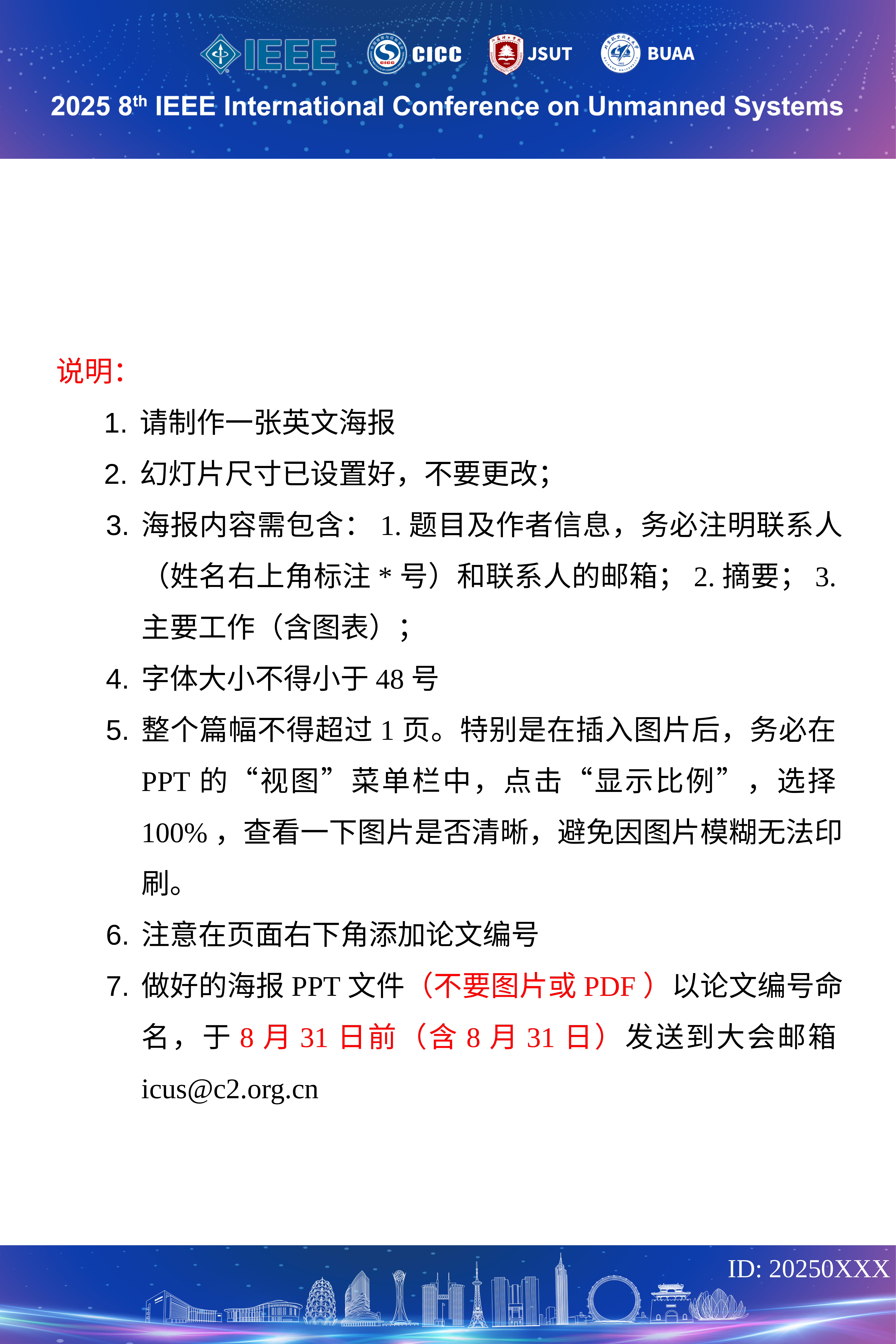

说明：
请制作一张英文海报
幻灯片尺寸已设置好，不要更改；
海报内容需包含：1.题目及作者信息，务必注明联系人（姓名右上角标注*号）和联系人的邮箱；2.摘要；3.主要工作（含图表）；
字体大小不得小于48号
整个篇幅不得超过1页。特别是在插入图片后，务必在PPT的“视图”菜单栏中，点击“显示比例”，选择100%，查看一下图片是否清晰，避免因图片模糊无法印刷。
注意在页面右下角添加论文编号
做好的海报PPT文件（不要图片或PDF）以论文编号命名，于8月31日前（含8月31日）发送到大会邮箱icus@c2.org.cn
ID: 20250XXX